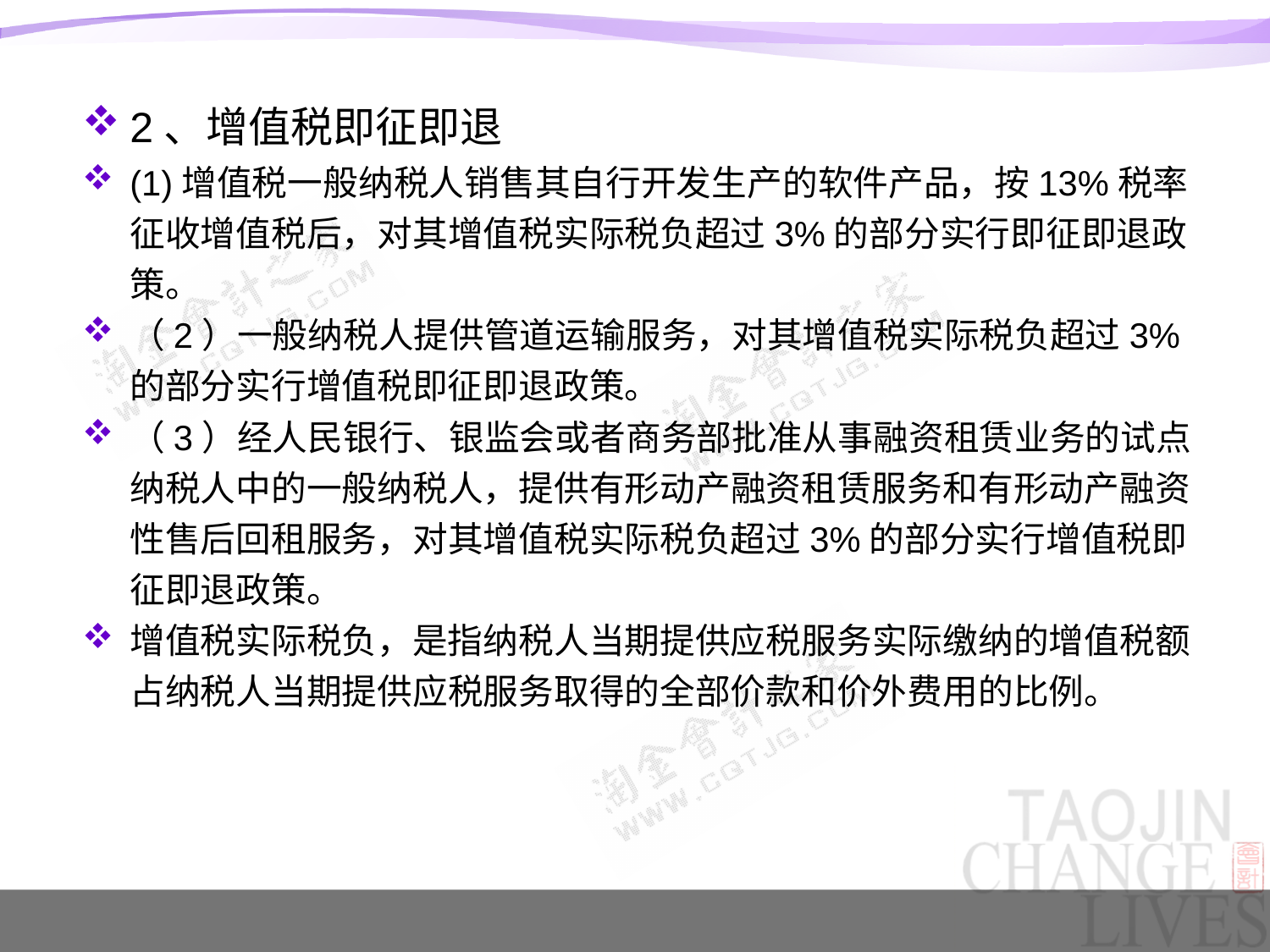

#
2、增值税即征即退
(1)增值税一般纳税人销售其自行开发生产的软件产品，按13%税率征收增值税后，对其增值税实际税负超过3%的部分实行即征即退政策。
（2）一般纳税人提供管道运输服务，对其增值税实际税负超过3%的部分实行增值税即征即退政策。
（3）经人民银行、银监会或者商务部批准从事融资租赁业务的试点纳税人中的一般纳税人，提供有形动产融资租赁服务和有形动产融资性售后回租服务，对其增值税实际税负超过3%的部分实行增值税即征即退政策。
增值税实际税负，是指纳税人当期提供应税服务实际缴纳的增值税额占纳税人当期提供应税服务取得的全部价款和价外费用的比例。